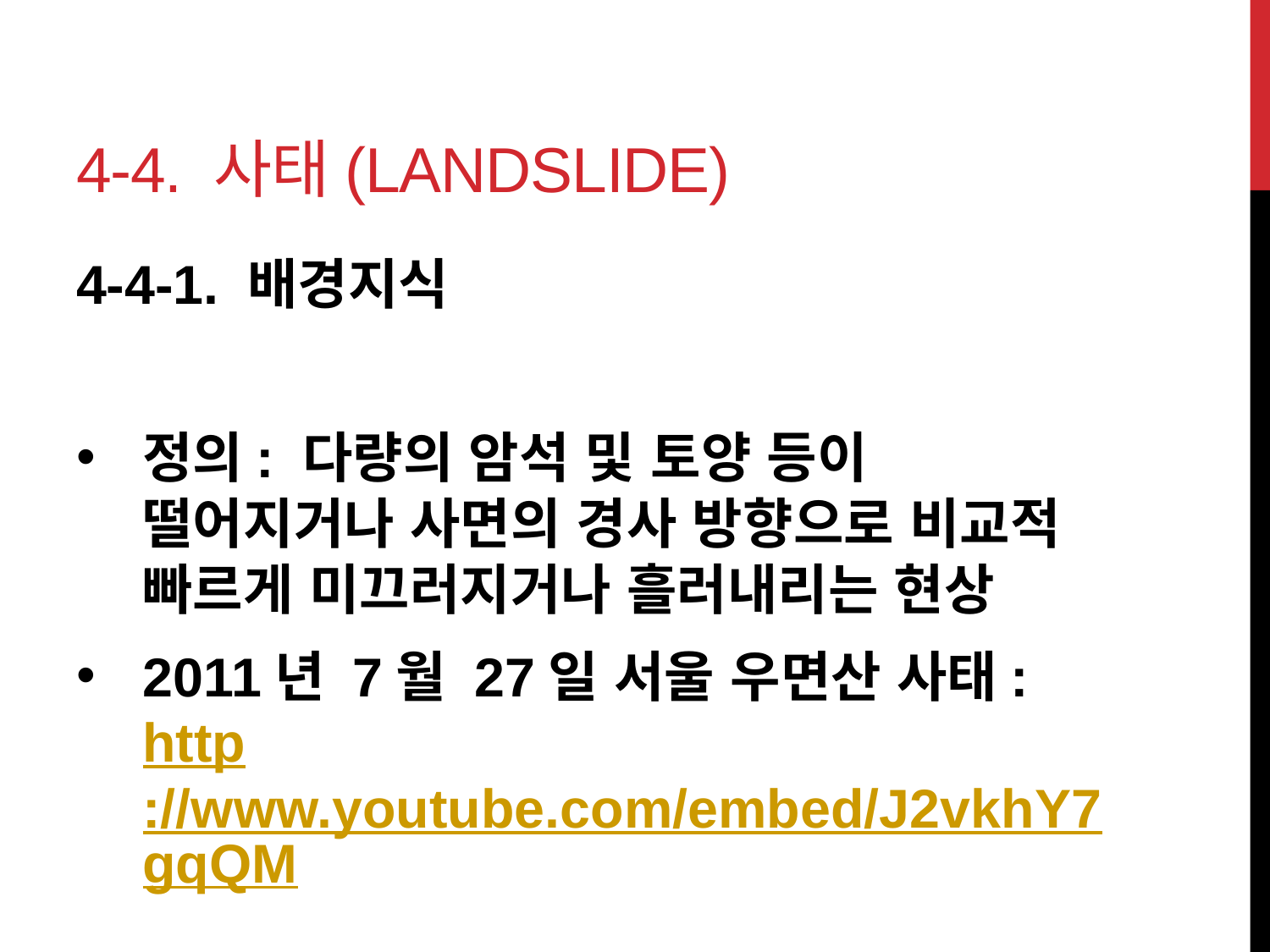

# 4-4. 사태(landslide)
4-4-1. 배경지식

정의: 다량의 암석 및 토양 등이 떨어지거나 사면의 경사 방향으로 비교적 빠르게 미끄러지거나 흘러내리는 현상
2011년 7월 27일 서울 우면산 사태: http://www.youtube.com/embed/J2vkhY7gqQM